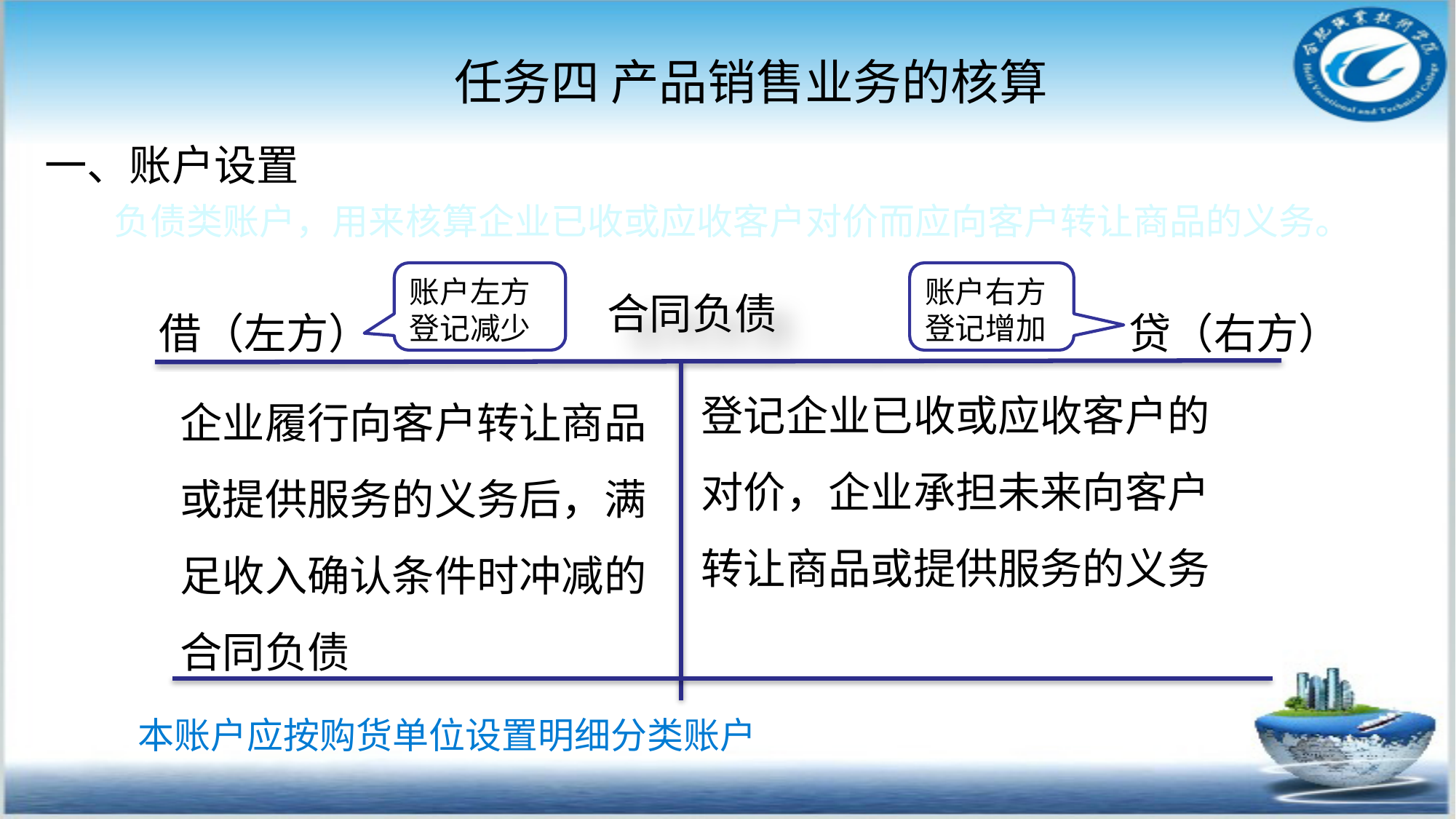

任务四 产品销售业务的核算
#
一、账户设置
   负债类账户，用来核算企业已收或应收客户对价而应向客户转让商品的义务。
账户左方登记减少
账户右方登记增加
合同负债
借（左方）
贷（右方）
登记企业已收或应收客户的对价，企业承担未来向客户转让商品或提供服务的义务
企业履行向客户转让商品或提供服务的义务后，满足收入确认条件时冲减的合同负债
本账户应按购货单位设置明细分类账户